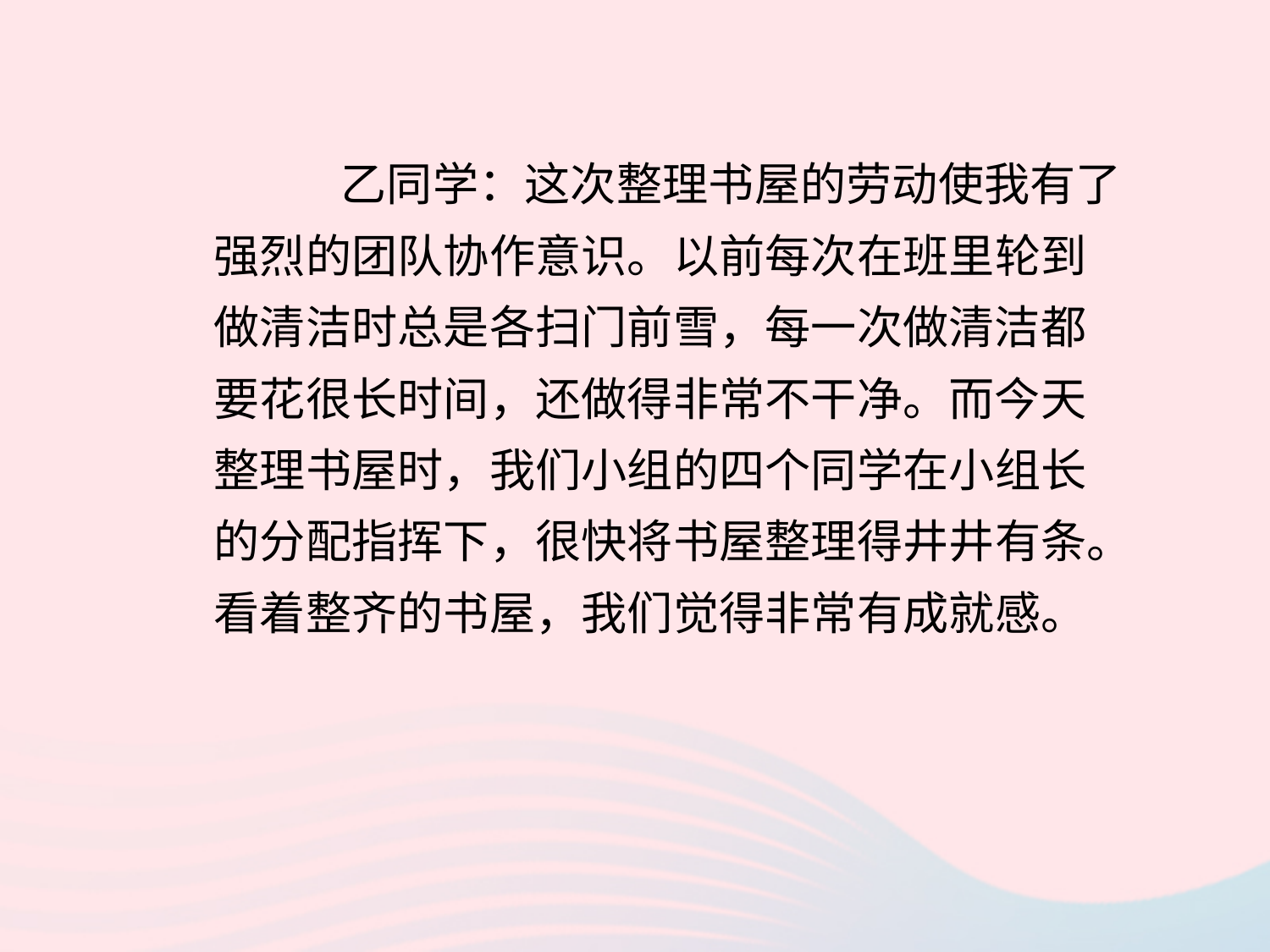

乙同学：这次整理书屋的劳动使我有了强烈的团队协作意识。以前每次在班里轮到做清洁时总是各扫门前雪，每一次做清洁都要花很长时间，还做得非常不干净。而今天整理书屋时，我们小组的四个同学在小组长的分配指挥下，很快将书屋整理得井井有条。看着整齐的书屋，我们觉得非常有成就感。